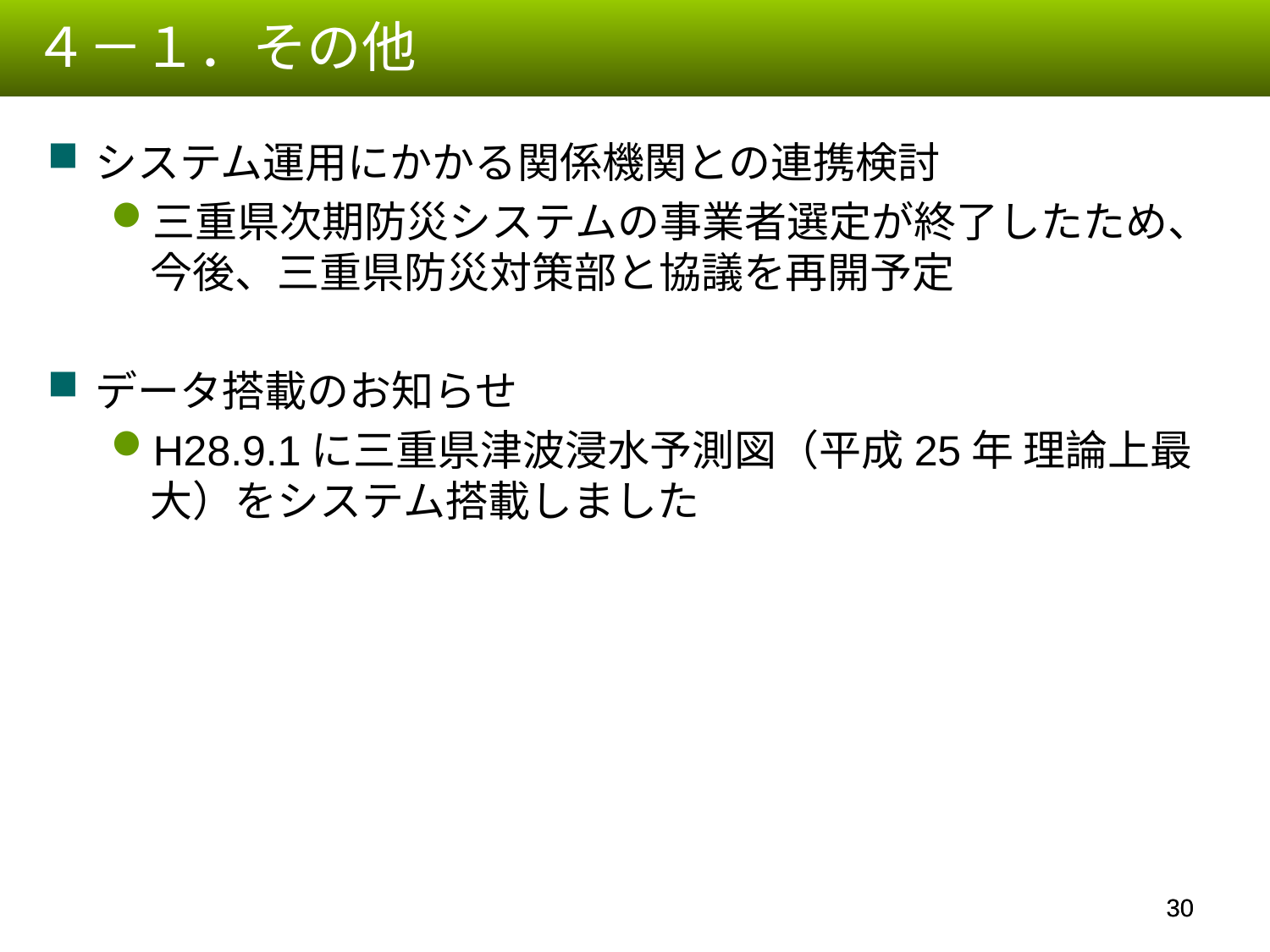

４－１．その他
システム運用にかかる関係機関との連携検討
三重県次期防災システムの事業者選定が終了したため、今後、三重県防災対策部と協議を再開予定

データ搭載のお知らせ
H28.9.1に三重県津波浸水予測図（平成25年 理論上最大）をシステム搭載しました
30
30